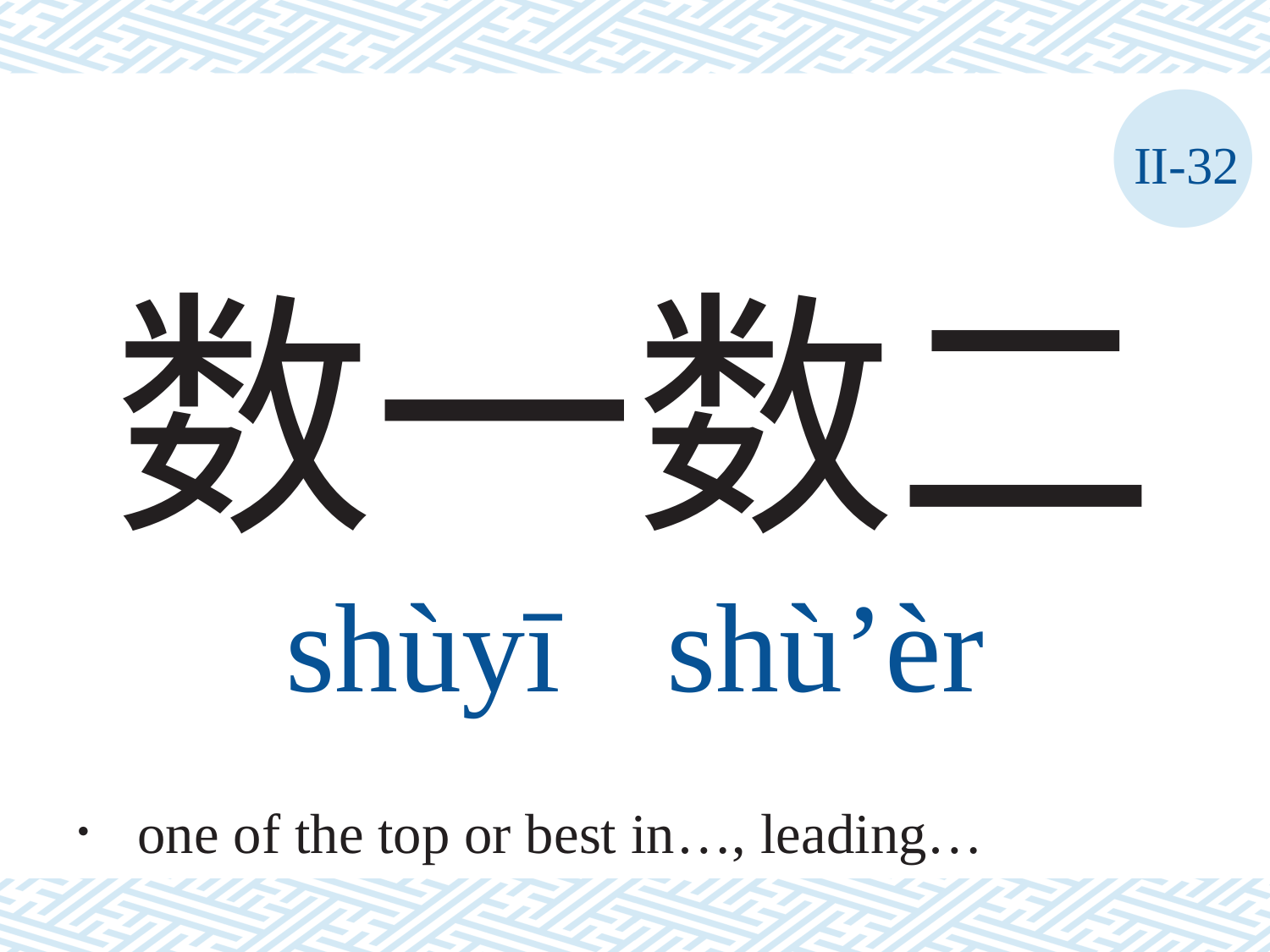

II-32
# 数一数二 shùyī	shù’èr
． one of the top or best in…, leading…